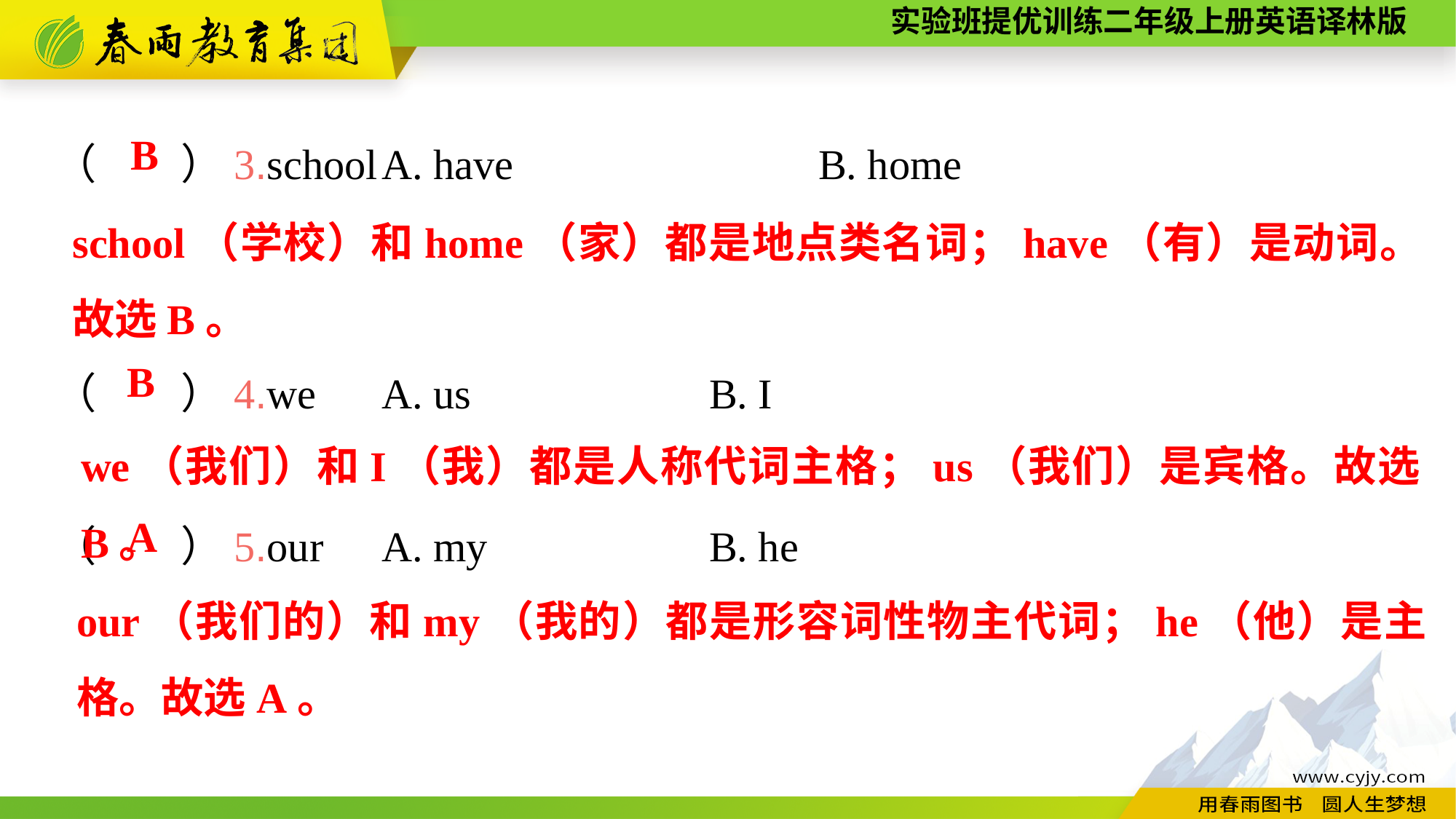

（　　）3.school	A. have			B. home

（　　）4.we	A. us			B. I

（　　）5.our	A. my			B. he
B
school（学校）和home（家）都是地点类名词；have（有）是动词。故选B。
B
we（我们）和I（我）都是人称代词主格；us（我们）是宾格。故选B。
A
our（我们的）和my（我的）都是形容词性物主代词；he（他）是主格。故选A。